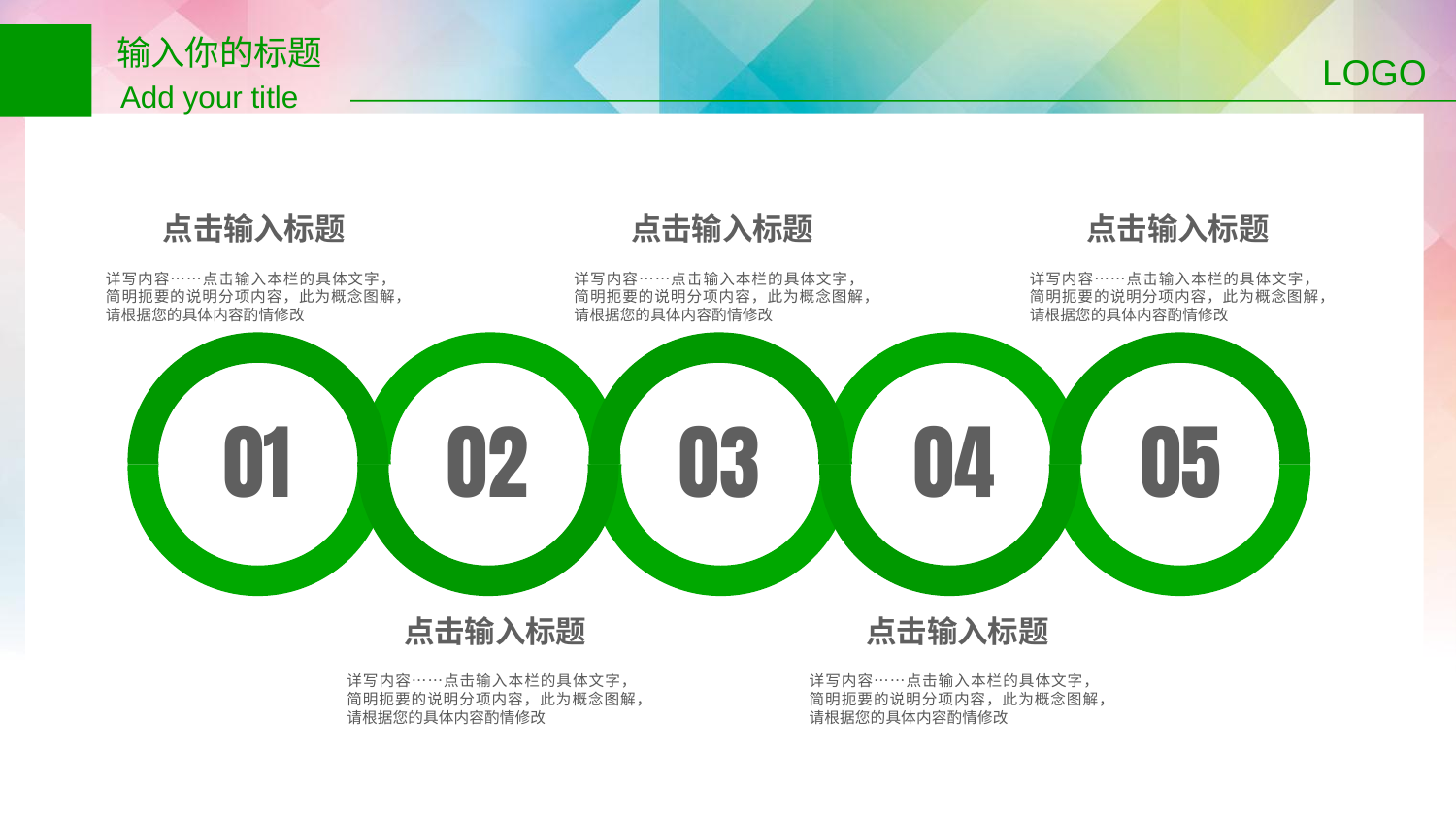

输入你的标题
Add your title
LOGO
点击输入标题
详写内容……点击输入本栏的具体文字，简明扼要的说明分项内容，此为概念图解，请根据您的具体内容酌情修改

点击输入标题
详写内容……点击输入本栏的具体文字，简明扼要的说明分项内容，此为概念图解，请根据您的具体内容酌情修改

点击输入标题
详写内容……点击输入本栏的具体文字，简明扼要的说明分项内容，此为概念图解，请根据您的具体内容酌情修改

01
02
03
04
05

点击输入标题
详写内容……点击输入本栏的具体文字，简明扼要的说明分项内容，此为概念图解，请根据您的具体内容酌情修改

点击输入标题
详写内容……点击输入本栏的具体文字，简明扼要的说明分项内容，此为概念图解，请根据您的具体内容酌情修改